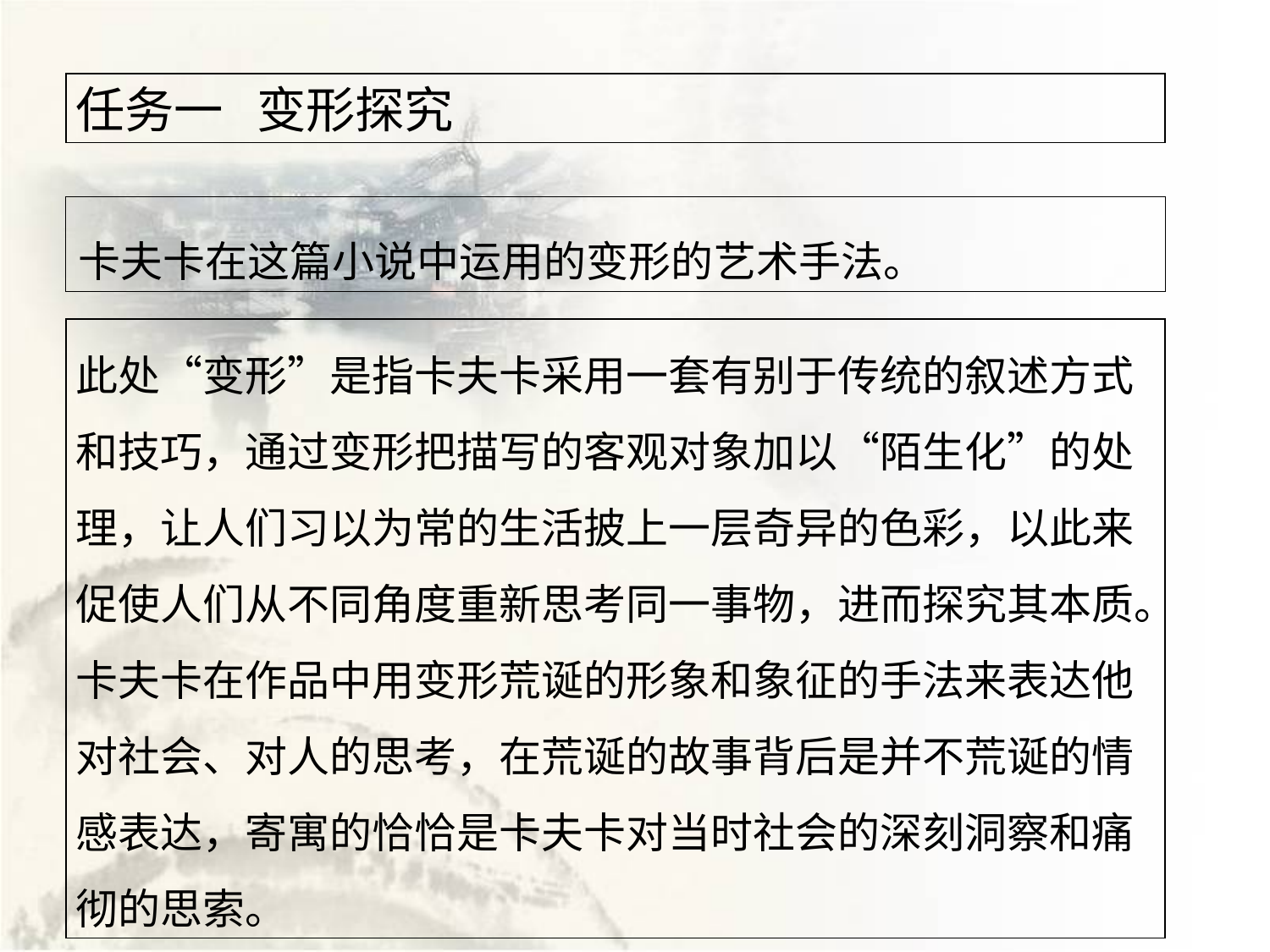

任务一   变形探究
# 卡夫卡在这篇小说中运用的变形的艺术手法。
此处“变形”是指卡夫卡采用一套有别于传统的叙述方式和技巧，通过变形把描写的客观对象加以“陌生化”的处理，让人们习以为常的生活披上一层奇异的色彩，以此来促使人们从不同角度重新思考同一事物，进而探究其本质。卡夫卡在作品中用变形荒诞的形象和象征的手法来表达他对社会、对人的思考，在荒诞的故事背后是并不荒诞的情感表达，寄寓的恰恰是卡夫卡对当时社会的深刻洞察和痛彻的思索。